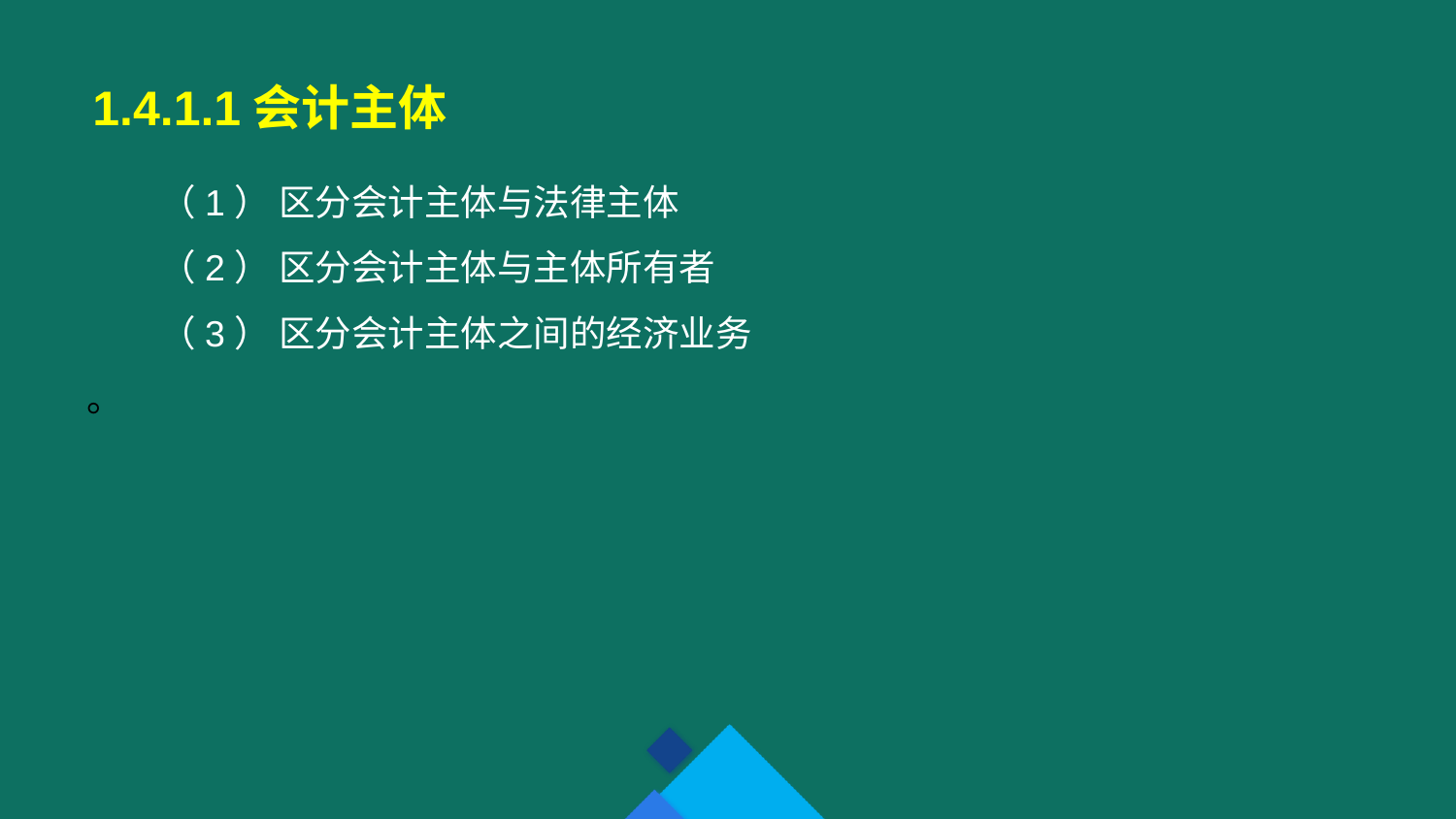

1.4.1.1会计主体
（1） 区分会计主体与法律主体
（2） 区分会计主体与主体所有者
（3） 区分会计主体之间的经济业务
。